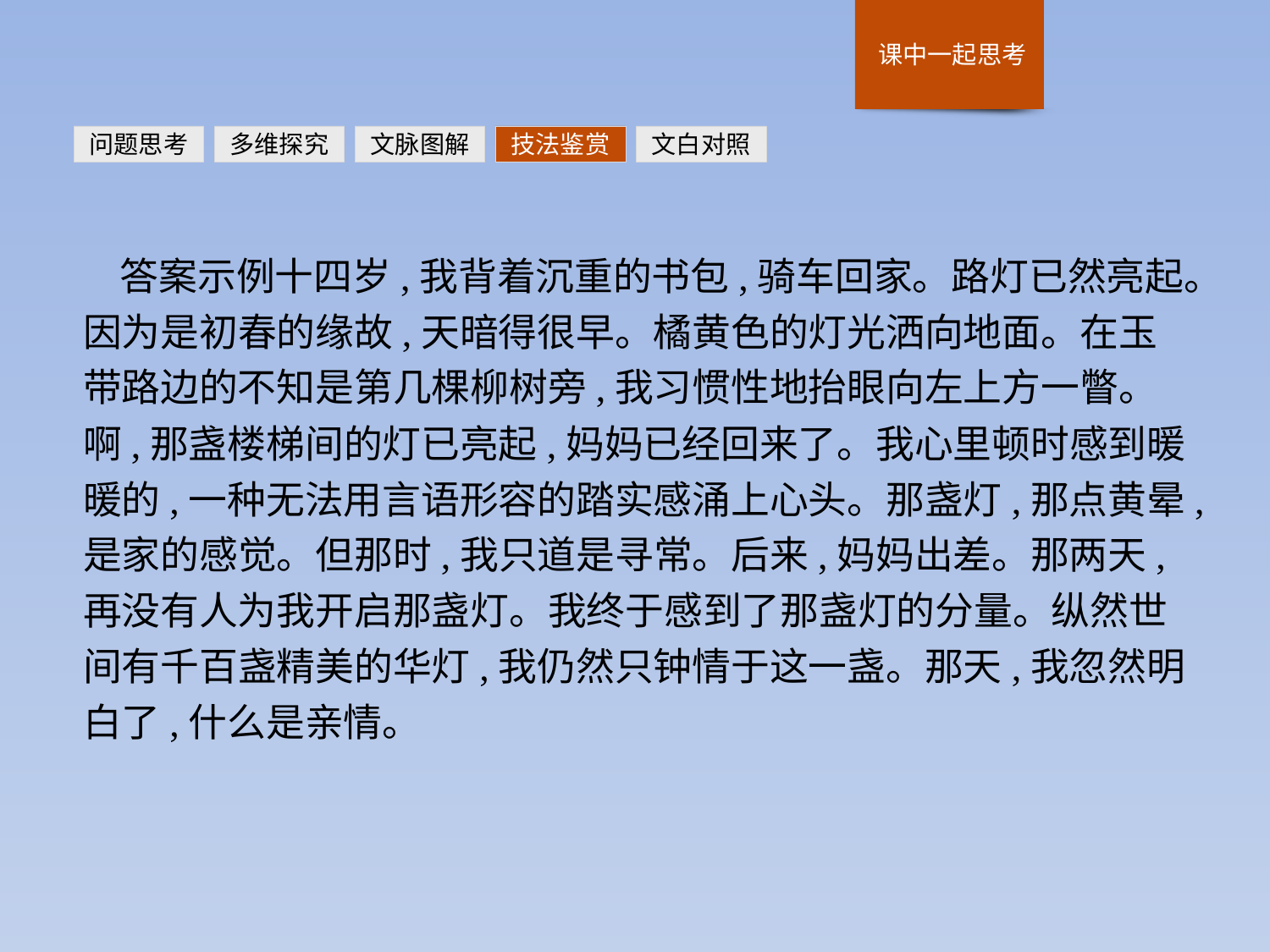

问题思考
多维探究
文脉图解
技法鉴赏
文白对照
答案示例十四岁,我背着沉重的书包,骑车回家。路灯已然亮起。因为是初春的缘故,天暗得很早。橘黄色的灯光洒向地面。在玉带路边的不知是第几棵柳树旁,我习惯性地抬眼向左上方一瞥。啊,那盏楼梯间的灯已亮起,妈妈已经回来了。我心里顿时感到暖暖的,一种无法用言语形容的踏实感涌上心头。那盏灯,那点黄晕,是家的感觉。但那时,我只道是寻常。后来,妈妈出差。那两天,再没有人为我开启那盏灯。我终于感到了那盏灯的分量。纵然世间有千百盏精美的华灯,我仍然只钟情于这一盏。那天,我忽然明白了,什么是亲情。